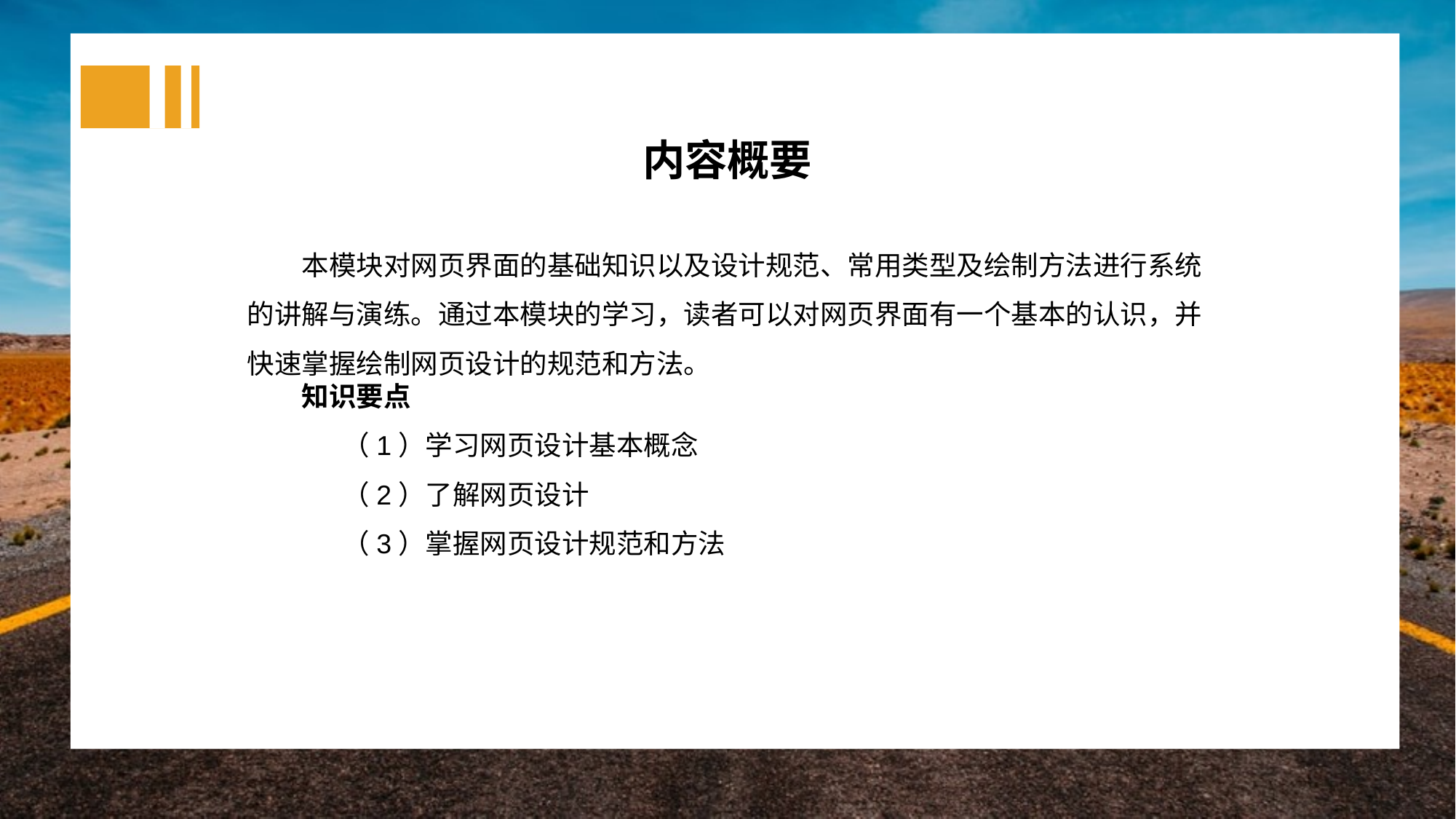

内容概要
本模块对网页界面的基础知识以及设计规范、常用类型及绘制方法进行系统的讲解与演练。通过本模块的学习，读者可以对网页界面有一个基本的认识，并快速掌握绘制网页设计的规范和方法。
知识要点
（1）学习网页设计基本概念
（2）了解网页设计
（3）掌握网页设计规范和方法